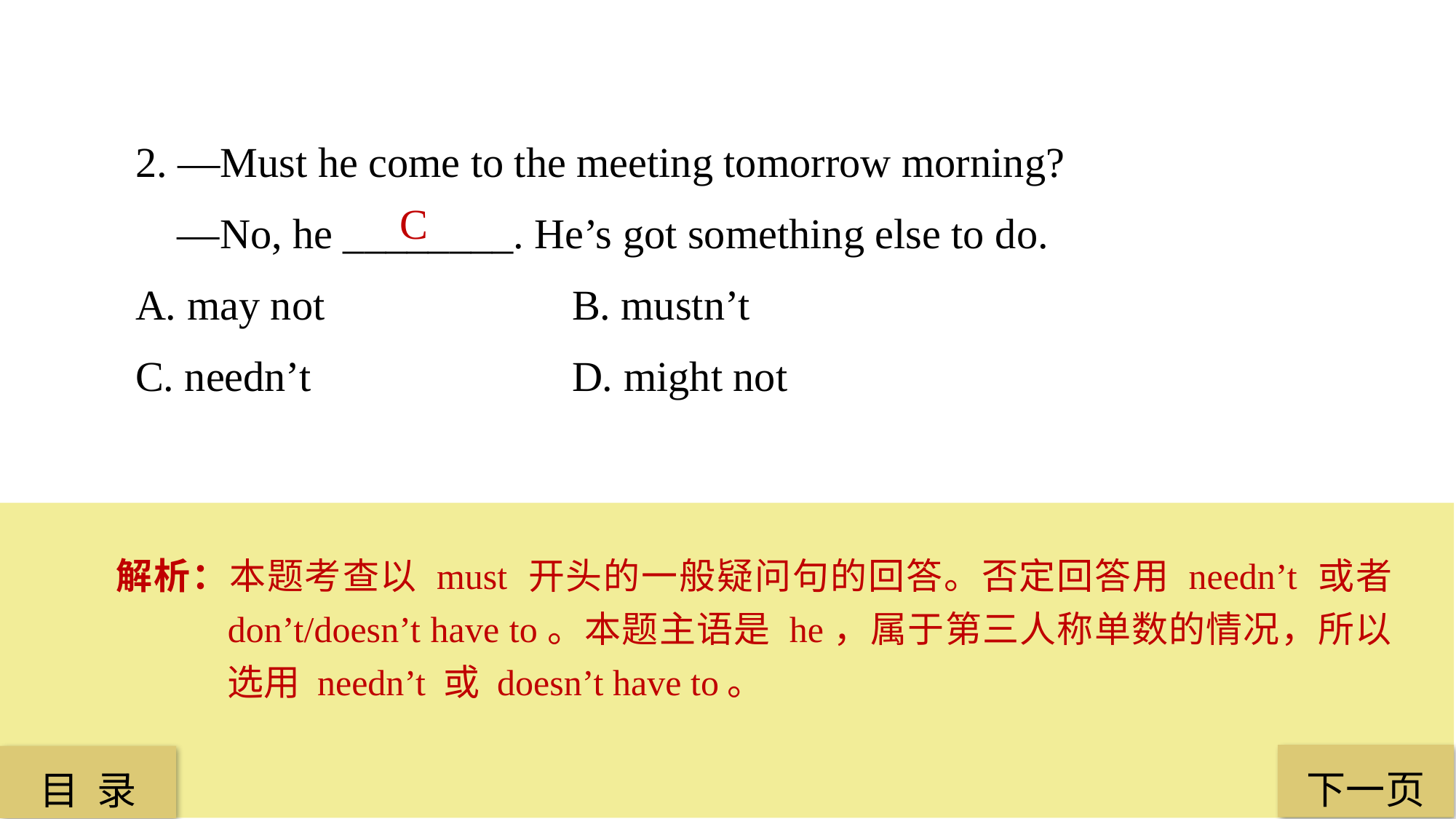

2. —Must he come to the meeting tomorrow morning?
    —No, he ________. He’s got something else to do.
A. may not 			B. mustn’t
C. needn’t 			D. might not
C
解析：本题考查以 must 开头的一般疑问句的回答。否定回答用 needn’t 或者 don’t/doesn’t have to。本题主语是 he，属于第三人称单数的情况，所以选用 needn’t 或 doesn’t have to。